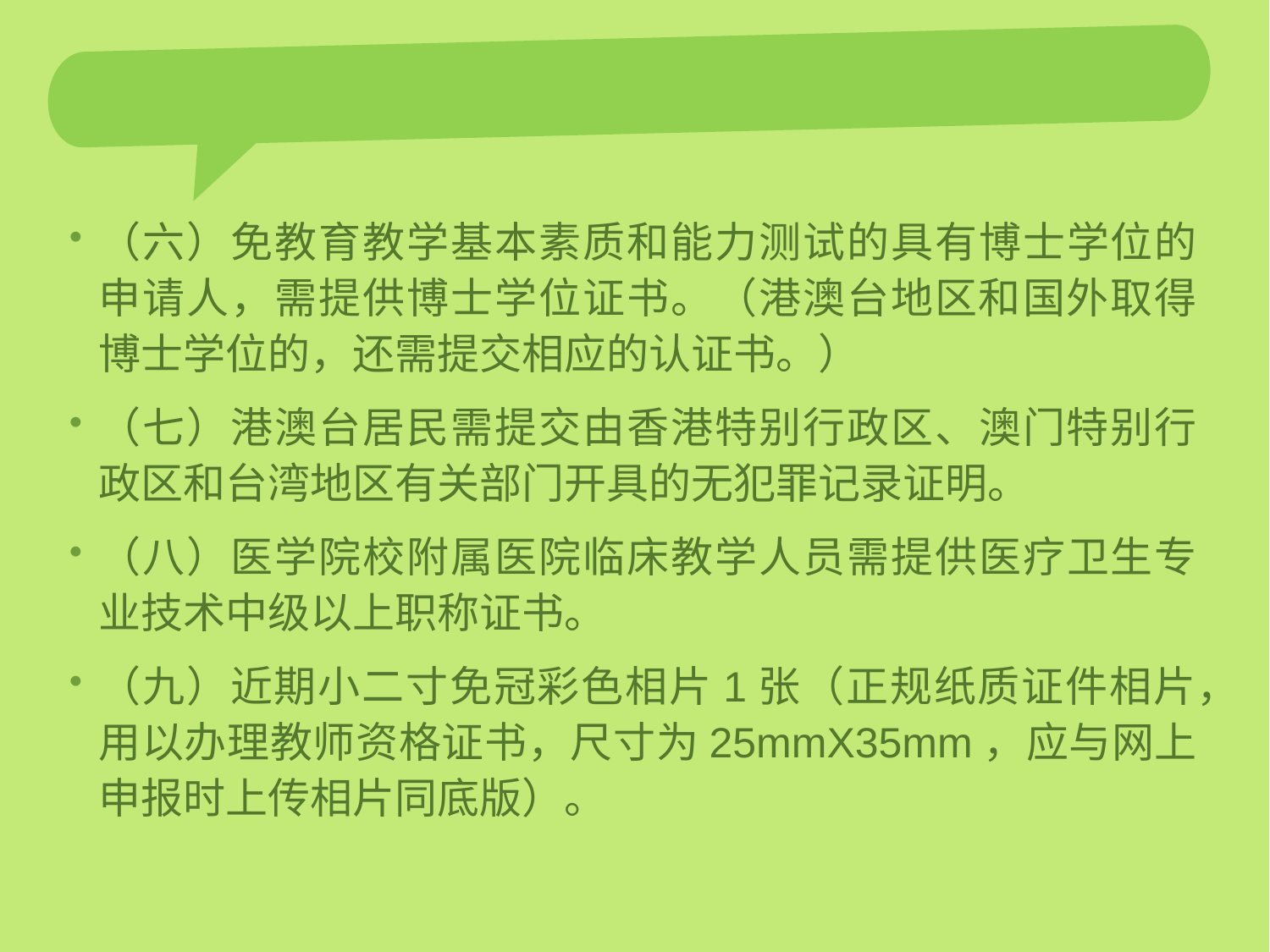

#
（六）免教育教学基本素质和能力测试的具有博士学位的申请人，需提供博士学位证书。（港澳台地区和国外取得博士学位的，还需提交相应的认证书。）
（七）港澳台居民需提交由香港特别行政区、澳门特别行政区和台湾地区有关部门开具的无犯罪记录证明。
（八）医学院校附属医院临床教学人员需提供医疗卫生专业技术中级以上职称证书。
（九）近期小二寸免冠彩色相片1张（正规纸质证件相片，用以办理教师资格证书，尺寸为25mmX35mm，应与网上申报时上传相片同底版）。